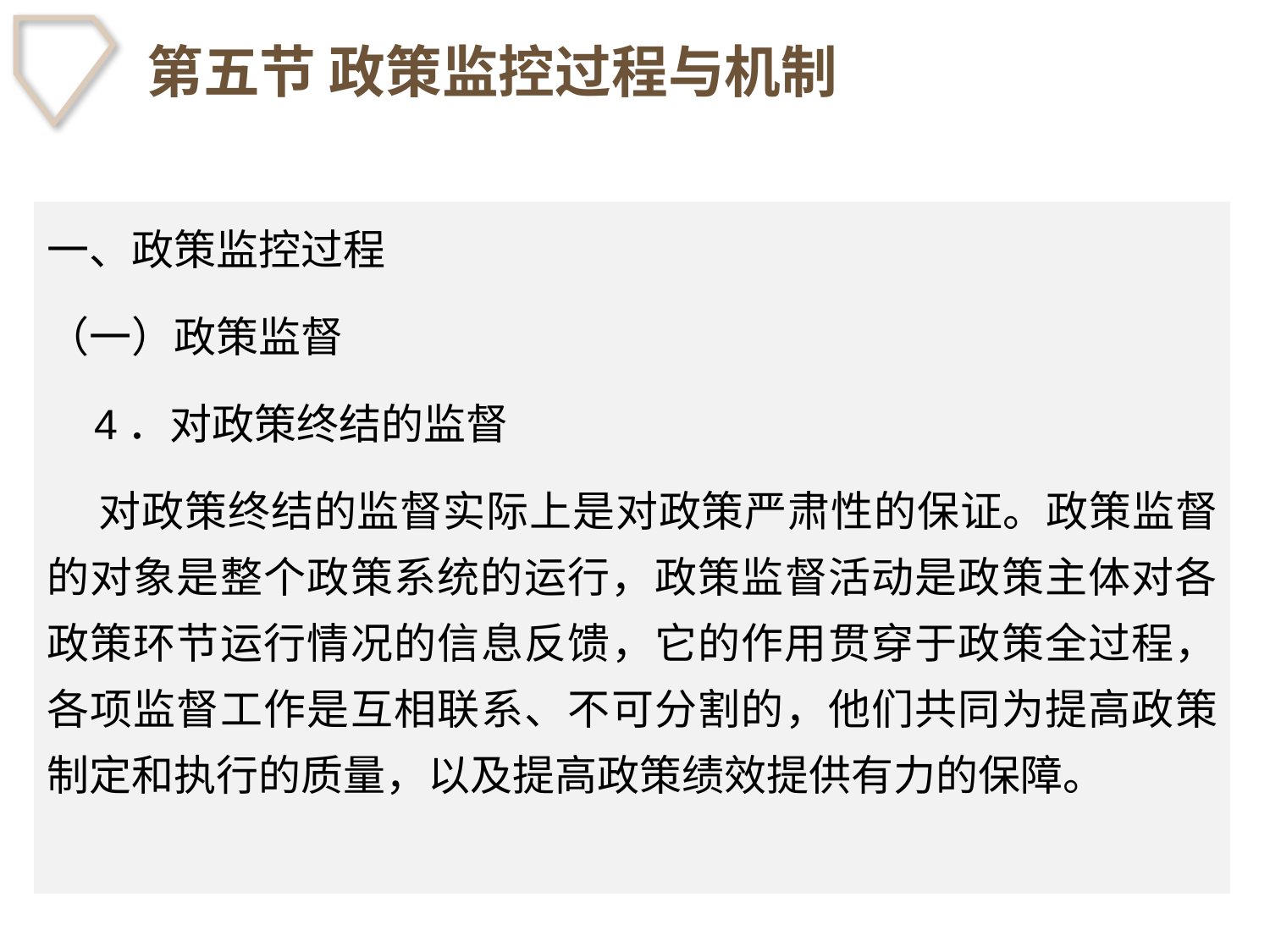

# 第五节 政策监控过程与机制
一、政策监控过程
（一）政策监督
    4．对政策终结的监督
    对政策终结的监督实际上是对政策严肃性的保证。政策监督的对象是整个政策系统的运行，政策监督活动是政策主体对各政策环节运行情况的信息反馈，它的作用贯穿于政策全过程，各项监督工作是互相联系、不可分割的，他们共同为提高政策制定和执行的质量，以及提高政策绩效提供有力的保障。